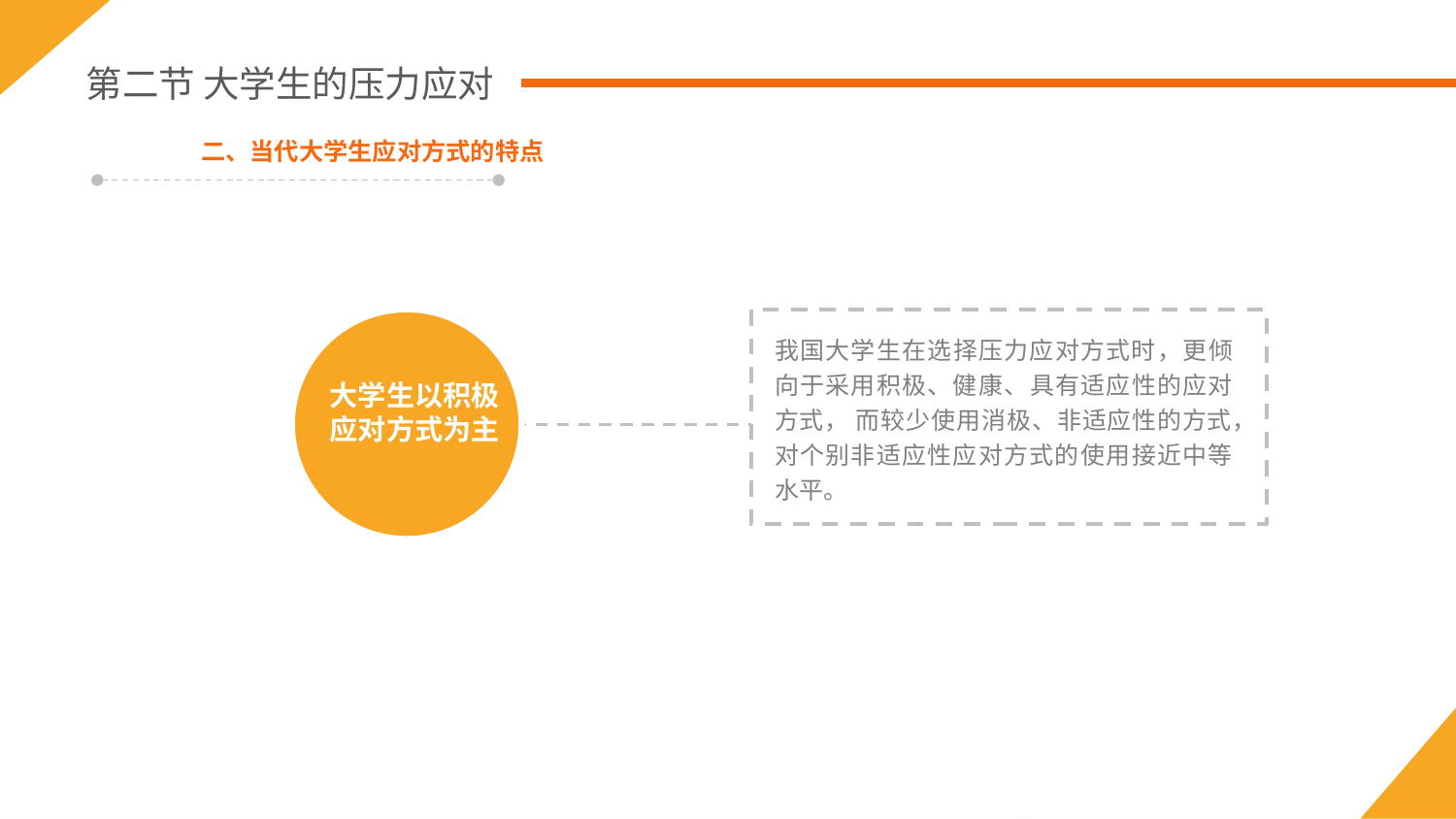

第二节 大学生的压力应对
二、当代大学生应对方式的特点

我国大学生在选择压力应对方式时，更倾向于采用积极、健康、具有适应性的应对方式， 而较少使用消极、非适应性的方式，对个别非适应性应对方式的使用接近中等水平。
大学生以积极
应对方式为主